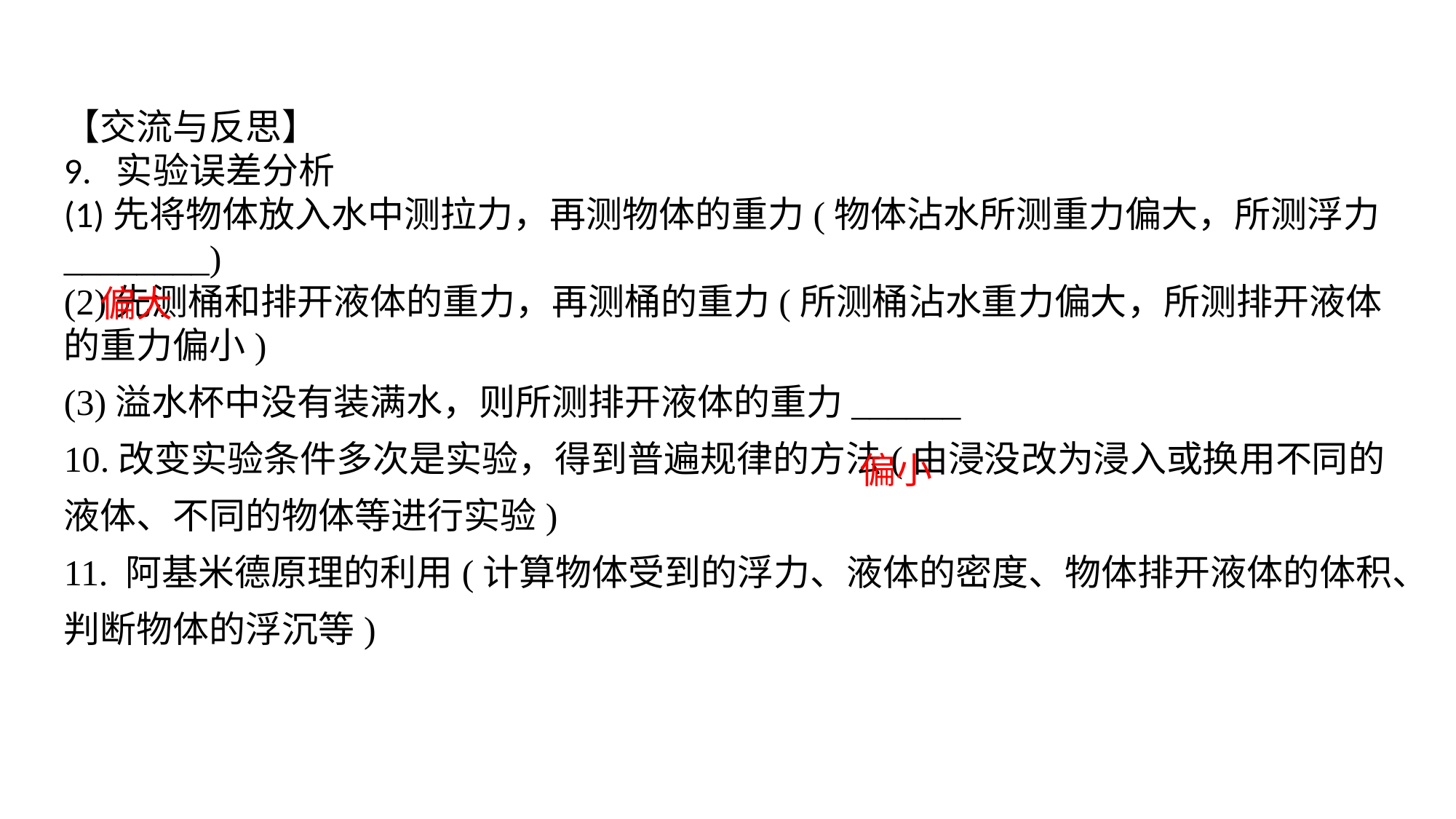

【交流与反思】9.  实验误差分析(1)先将物体放入水中测拉力，再测物体的重力(物体沾水所测重力偏大，所测浮力________)(2)先测桶和排开液体的重力，再测桶的重力(所测桶沾水重力偏大，所测排开液体的重力偏小)(3)溢水杯中没有装满水，则所测排开液体的重力______
10.改变实验条件多次是实验，得到普遍规律的方法(由浸没改为浸入或换用不同的液体、不同的物体等进行实验)
11. 阿基米德原理的利用(计算物体受到的浮力、液体的密度、物体排开液体的体积、判断物体的浮沉等)
偏大
偏小